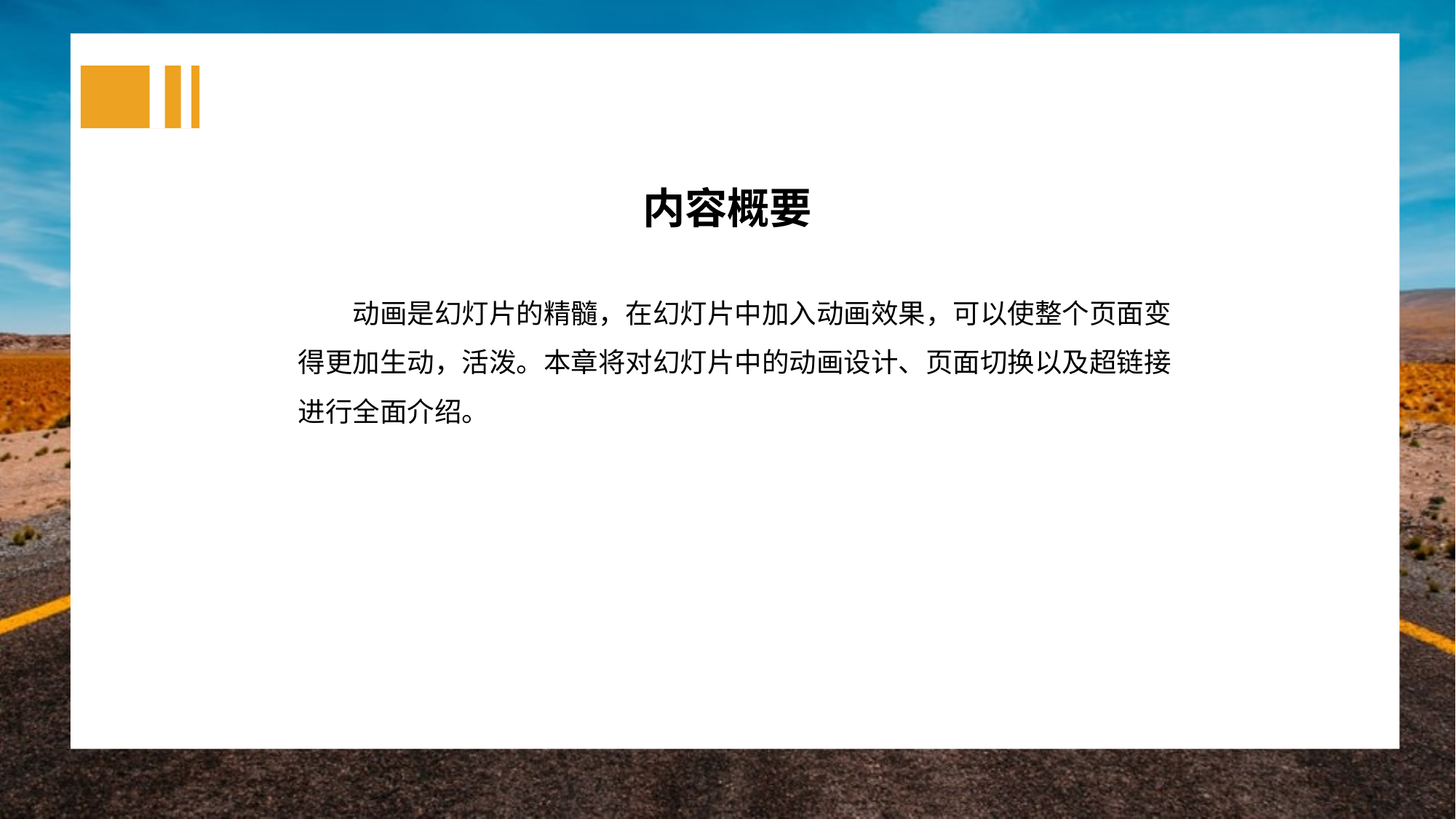

内容概要
动画是幻灯片的精髓，在幻灯片中加入动画效果，可以使整个页面变得更加生动，活泼。本章将对幻灯片中的动画设计、页面切换以及超链接进行全面介绍。